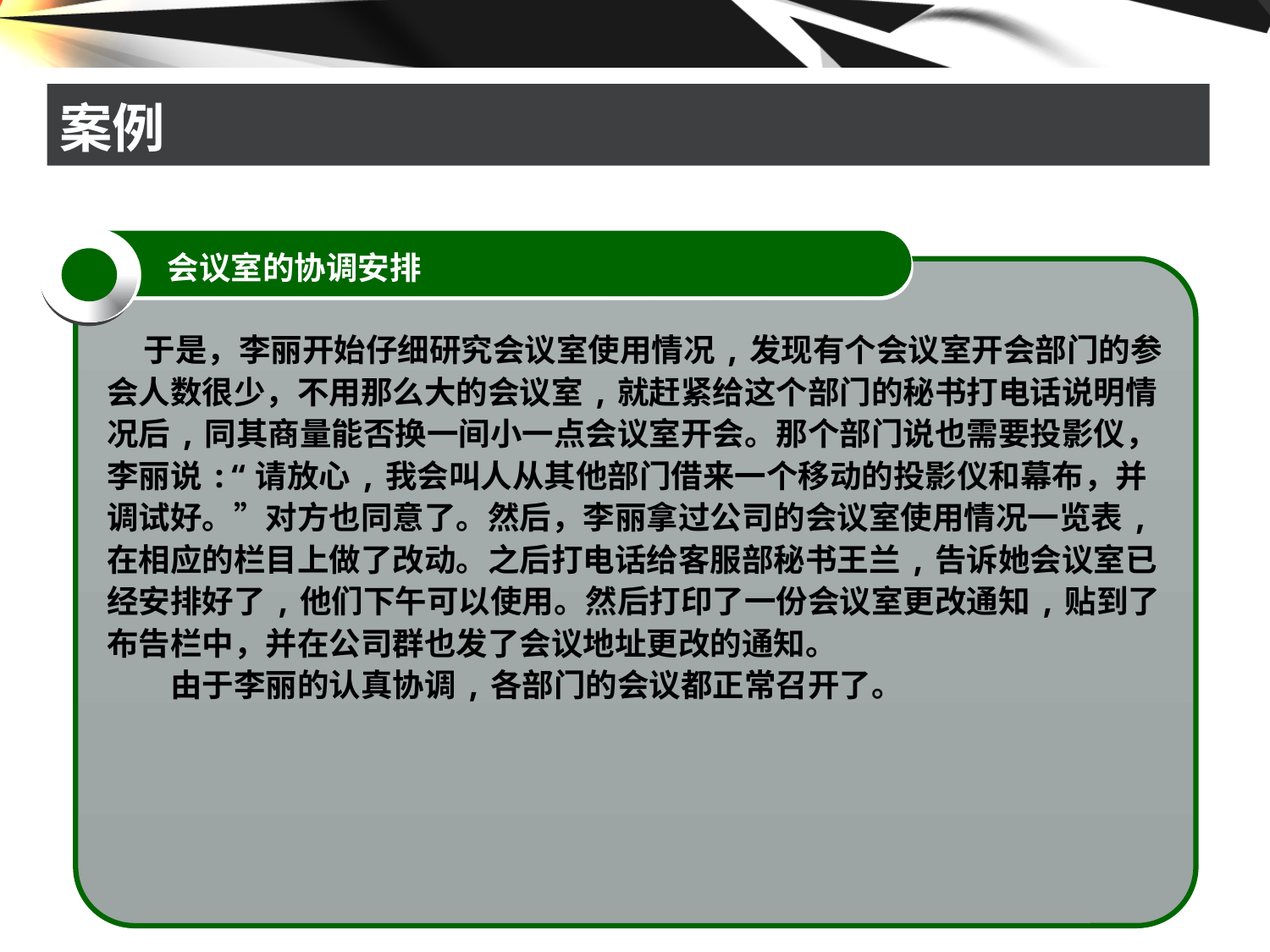

# 案例

会议室的协调安排

    于是，李丽开始仔细研究会议室使用情况,发现有个会议室开会部门的参会人数很少，不用那么大的会议室,就赶紧给这个部门的秘书打电话说明情况后,同其商量能否换一间小一点会议室开会。那个部门说也需要投影仪，李丽说:“请放心,我会叫人从其他部门借来一个移动的投影仪和幕布，并调试好。”对方也同意了。然后，李丽拿过公司的会议室使用情况一览表,在相应的栏目上做了改动。之后打电话给客服部秘书王兰,告诉她会议室已经安排好了,他们下午可以使用。然后打印了一份会议室更改通知,贴到了布告栏中，并在公司群也发了会议地址更改的通知。
　　由于李丽的认真协调,各部门的会议都正常召开了。